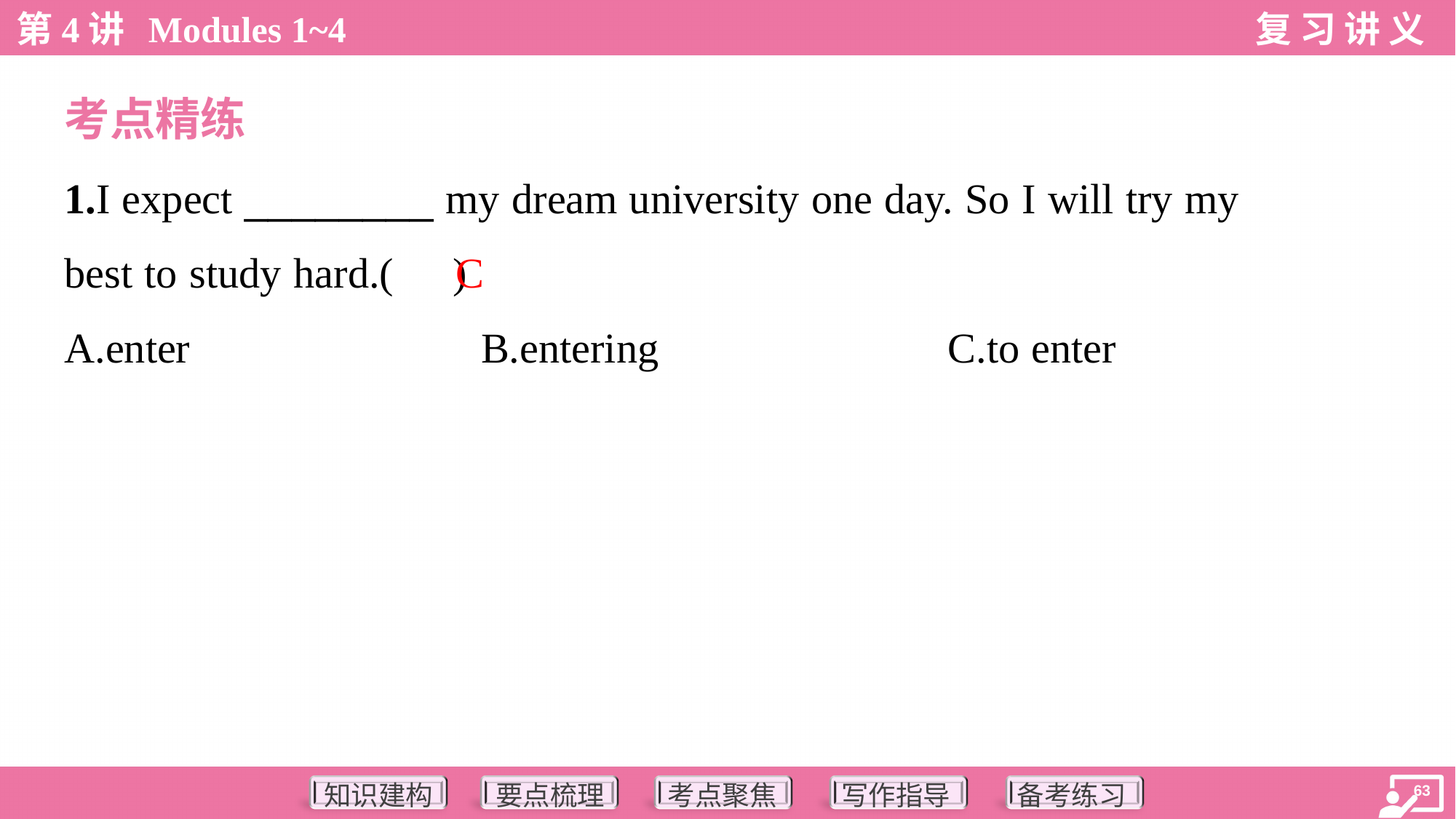

考点精练
1.I expect ________ my dream university one day. So I will try my
best to study hard.(     )
C
A.enter	B.entering	C.to enter